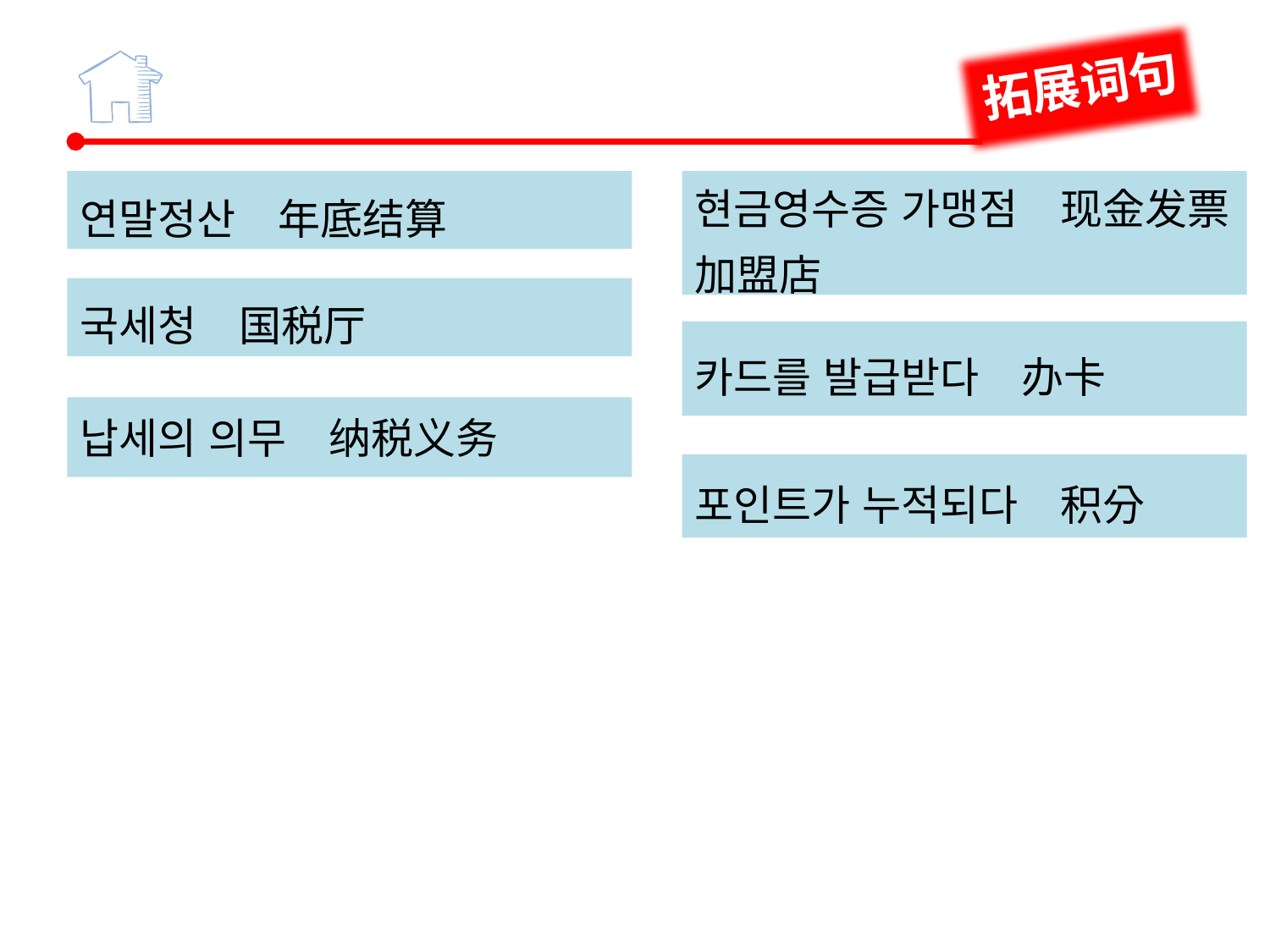

拓展词句

연말정산　年底结算
납세의 의무　纳税义务
현금영수증 가맹점　现金发票加盟店
카드를 발급받다　办卡
포인트가 누적되다　积分
국세청　国税厅